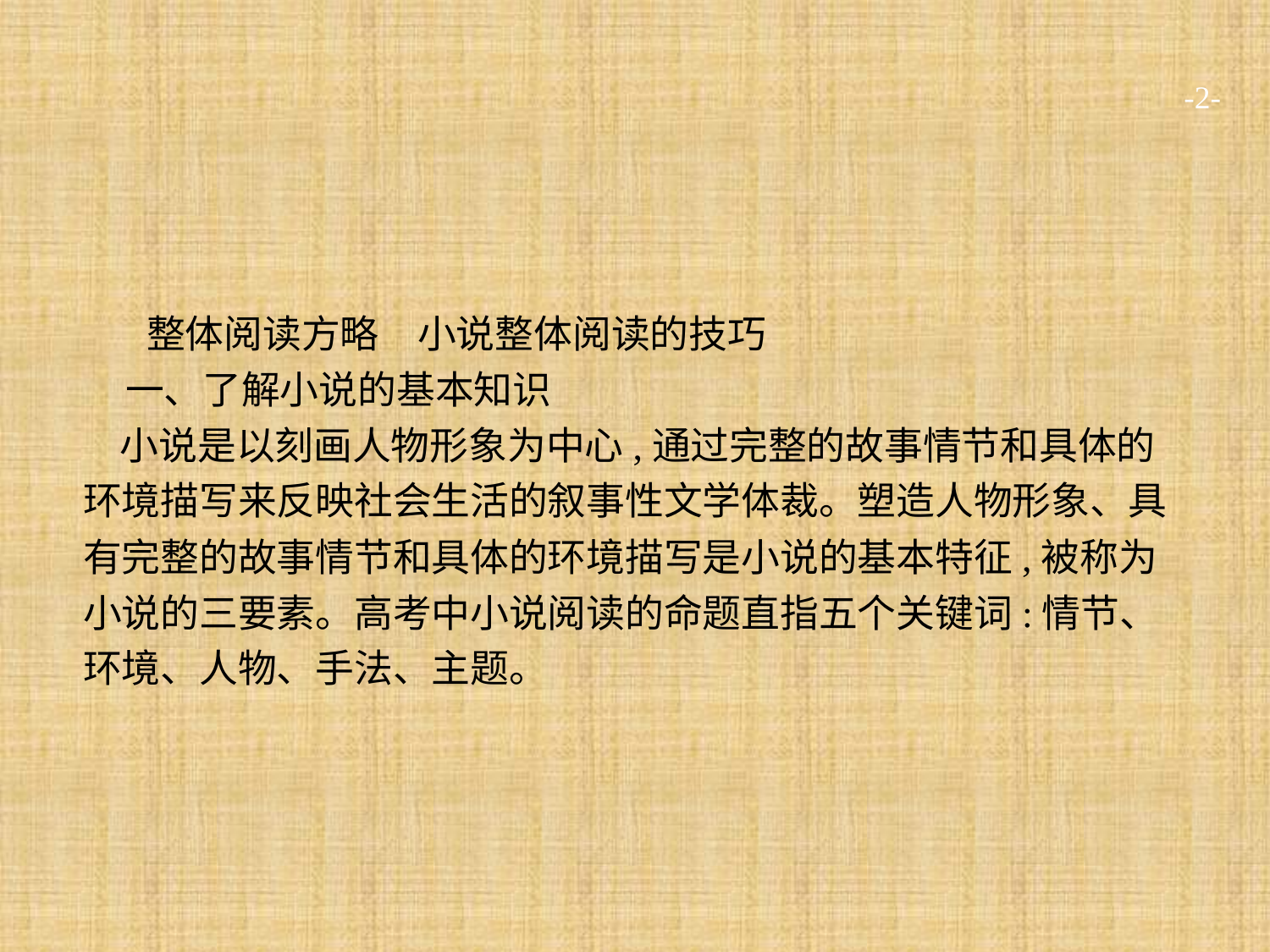

-2-
整体阅读方略　小说整体阅读的技巧
一、了解小说的基本知识
小说是以刻画人物形象为中心,通过完整的故事情节和具体的环境描写来反映社会生活的叙事性文学体裁。塑造人物形象、具有完整的故事情节和具体的环境描写是小说的基本特征,被称为小说的三要素。高考中小说阅读的命题直指五个关键词:情节、环境、人物、手法、主题。